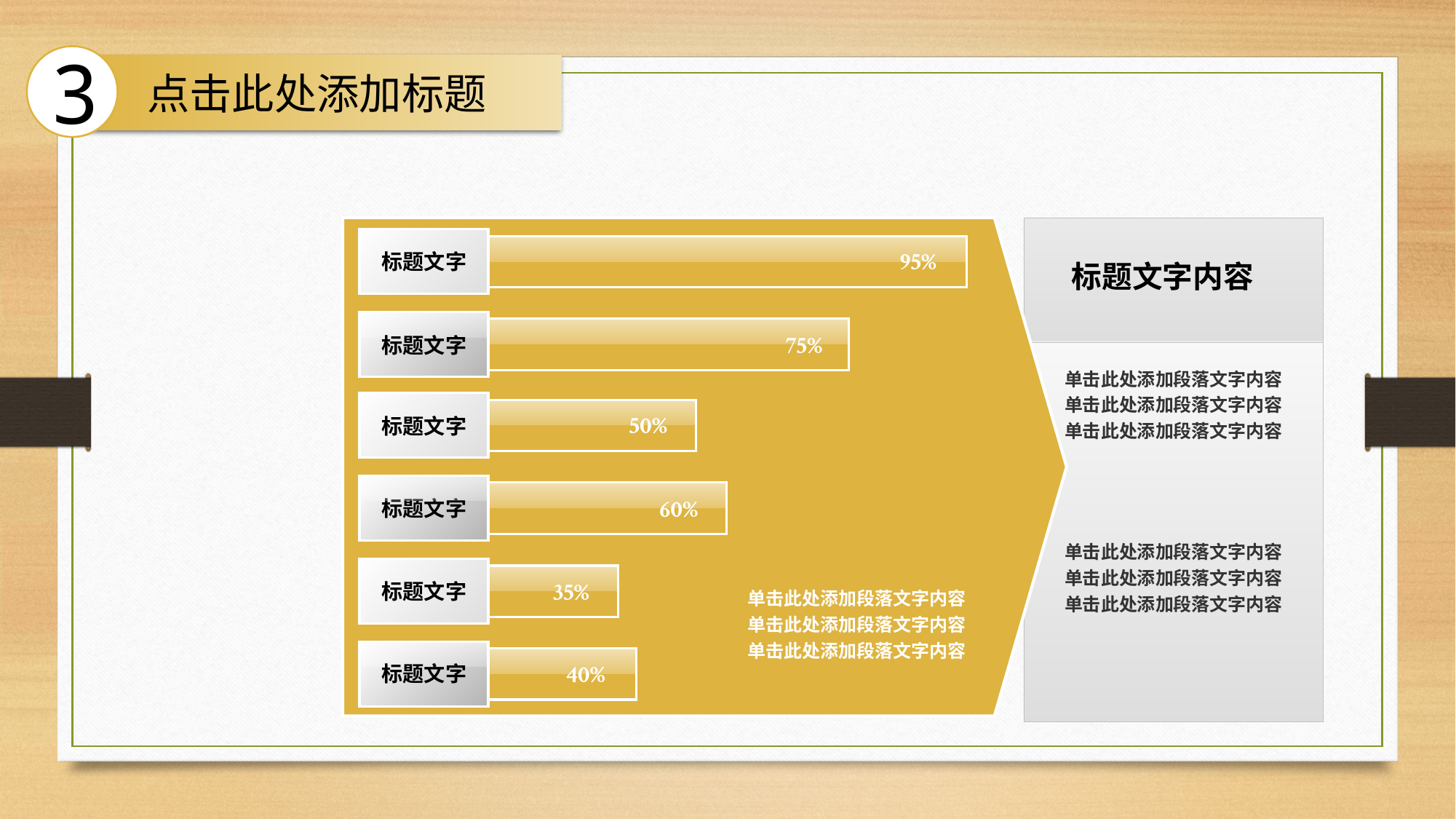

3
点击此处添加标题

标题文字
95%

标题文字内容

标题文字

75%

单击此处添加段落文字内容
单击此处添加段落文字内容
单击此处添加段落文字内容

标题文字
50%

标题文字

60%

单击此处添加段落文字内容
单击此处添加段落文字内容
单击此处添加段落文字内容
标题文字

单击此处添加段落文字内容
单击此处添加段落文字内容
单击此处添加段落文字内容
35%

标题文字

40%